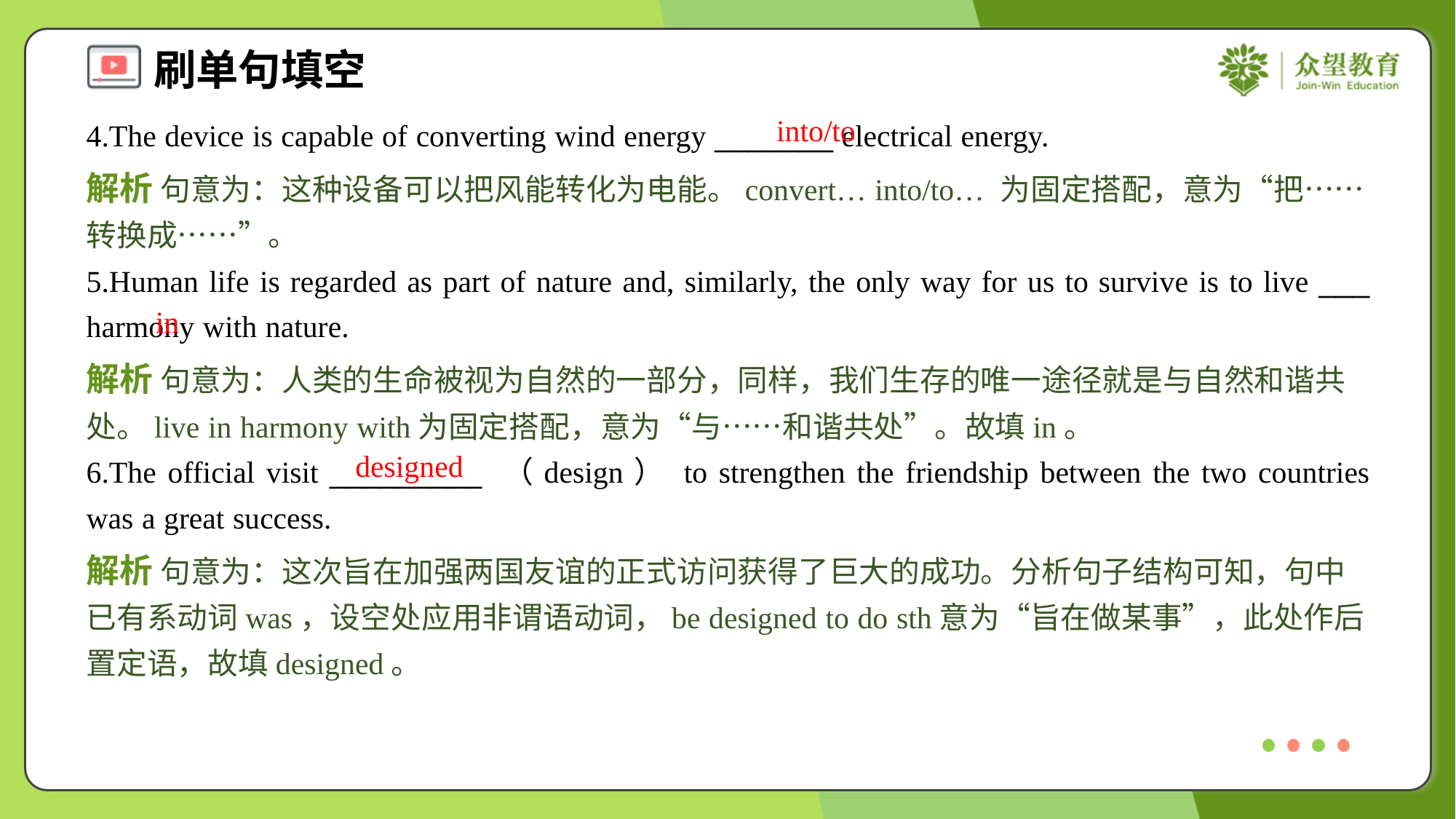

into/to
4.The device is capable of converting wind energy _______ electrical energy.
解析 句意为：这种设备可以把风能转化为电能。convert… into/to… 为固定搭配，意为“把……转换成……”。
5.Human life is regarded as part of nature and, similarly, the only way for us to survive is to live ___ harmony with nature.
in
解析 句意为：人类的生命被视为自然的一部分，同样，我们生存的唯一途径就是与自然和谐共处。live in harmony with为固定搭配，意为“与……和谐共处”。故填in。
designed
6.The official visit _________ （design） to strengthen the friendship between the two countries was a great success.
解析 句意为：这次旨在加强两国友谊的正式访问获得了巨大的成功。分析句子结构可知，句中已有系动词was，设空处应用非谓语动词，be designed to do sth意为“旨在做某事”，此处作后置定语，故填designed。